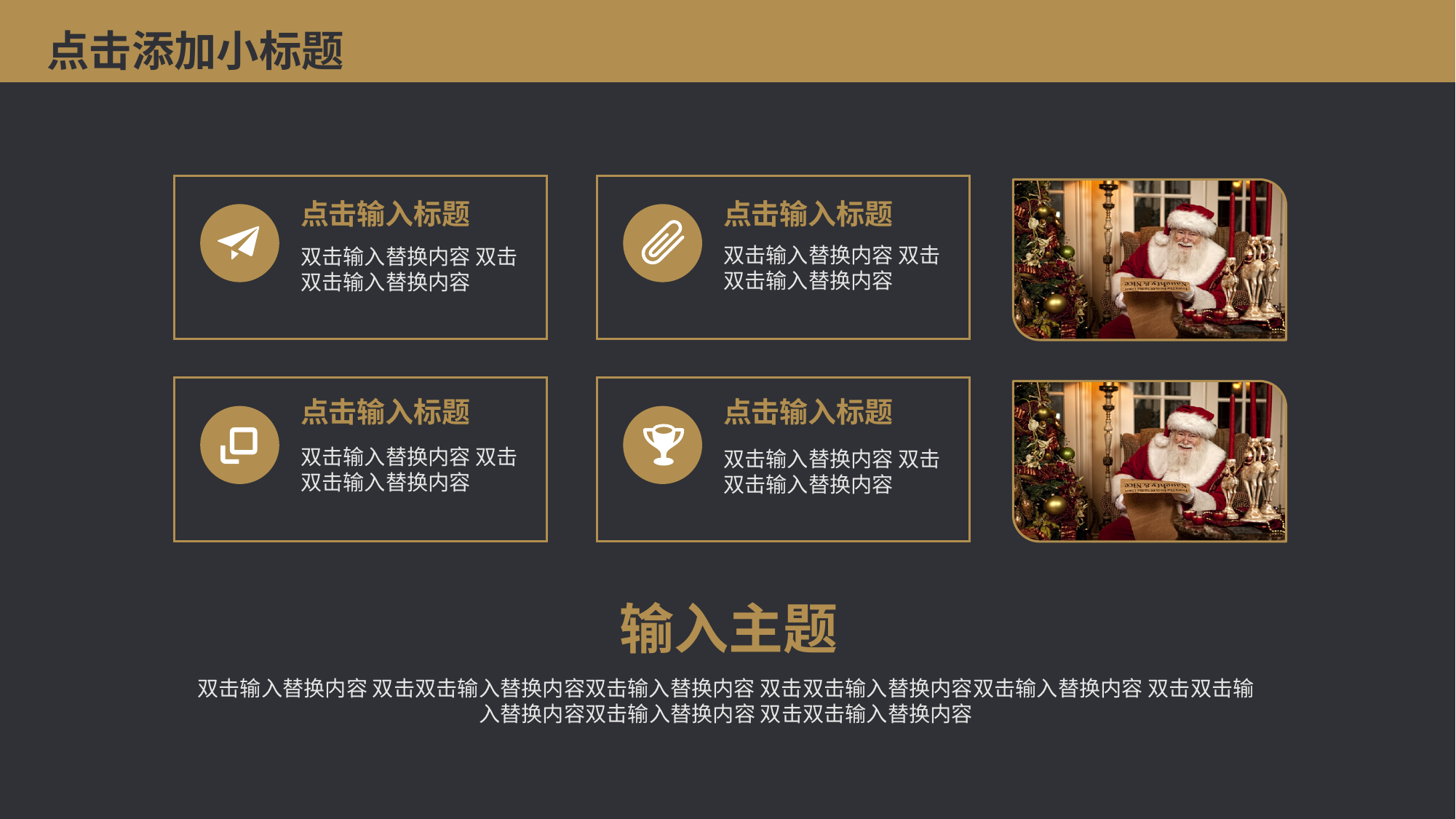

点击添加小标题

点击输入标题
双击输入替换内容 双击双击输入替换内容
点击输入标题
双击输入替换内容 双击双击输入替换内容

点击输入标题
双击输入替换内容 双击双击输入替换内容
点击输入标题
双击输入替换内容 双击双击输入替换内容

输入主题
双击输入替换内容 双击双击输入替换内容双击输入替换内容 双击双击输入替换内容双击输入替换内容 双击双击输入替换内容双击输入替换内容 双击双击输入替换内容